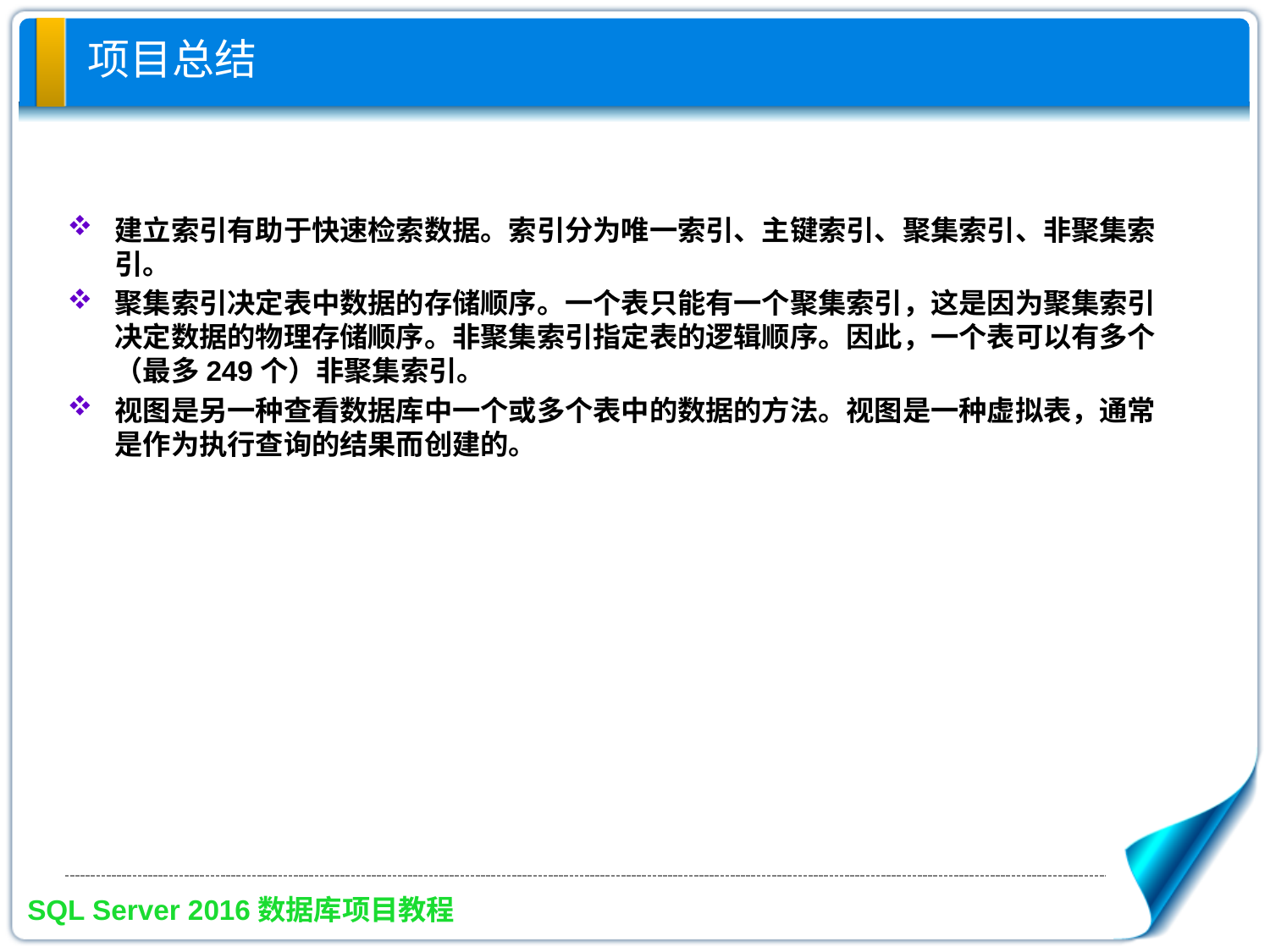

# 项目总结
建立索引有助于快速检索数据。索引分为唯一索引、主键索引、聚集索引、非聚集索引。
聚集索引决定表中数据的存储顺序。一个表只能有一个聚集索引，这是因为聚集索引决定数据的物理存储顺序。非聚集索引指定表的逻辑顺序。因此，一个表可以有多个（最多249个）非聚集索引。
视图是另一种查看数据库中一个或多个表中的数据的方法。视图是一种虚拟表，通常是作为执行查询的结果而创建的。